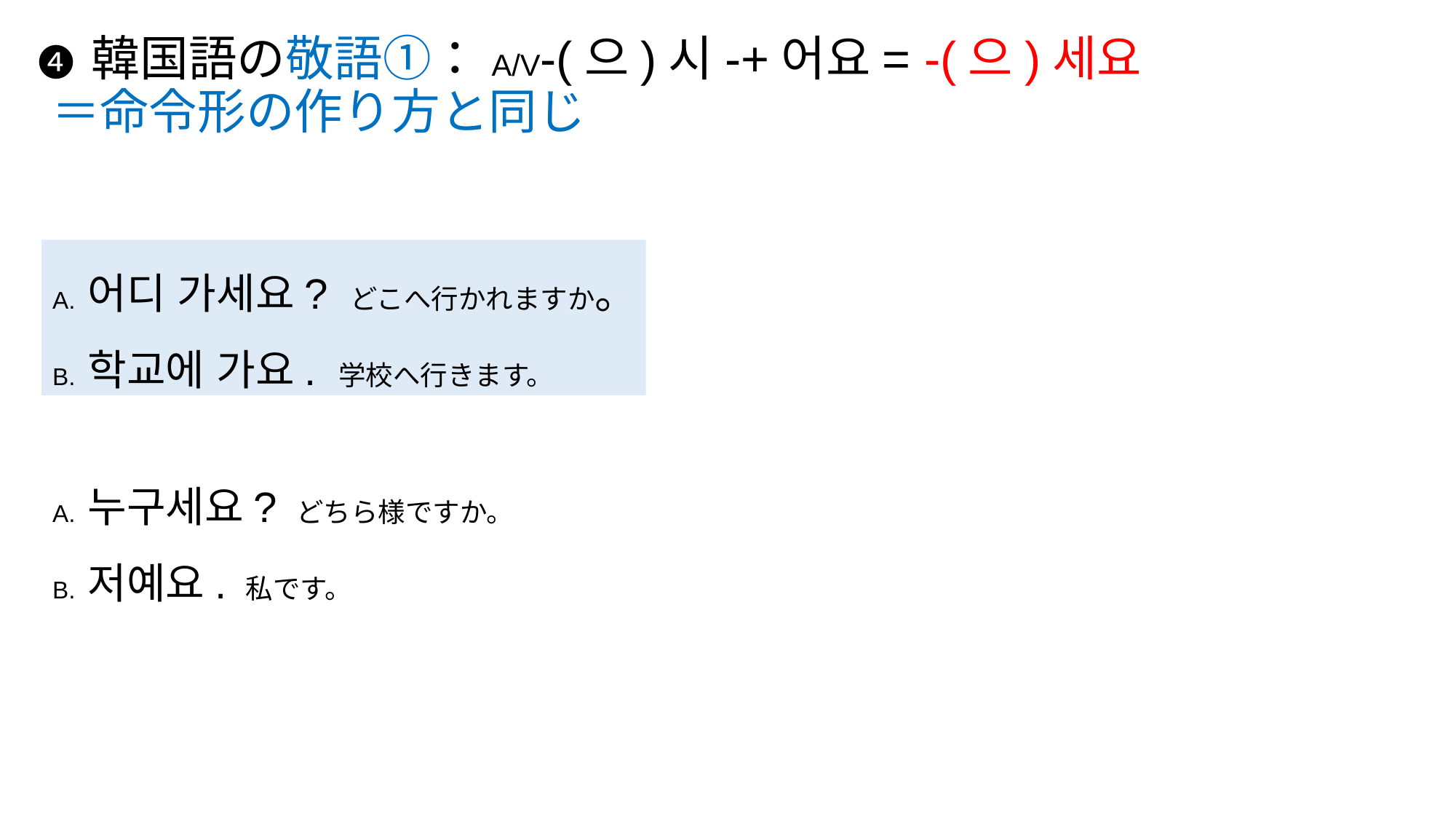

# ❹ 韓国語の敬語①：A/V-(으)시-+어요= -(으)세요 ＝命令形の作り方と同じ
A. 어디 가세요? どこへ行かれますか。
B. 학교에 가요. 学校へ行きます。
A. 누구세요? どちら様ですか。
B. 저예요. 私です。